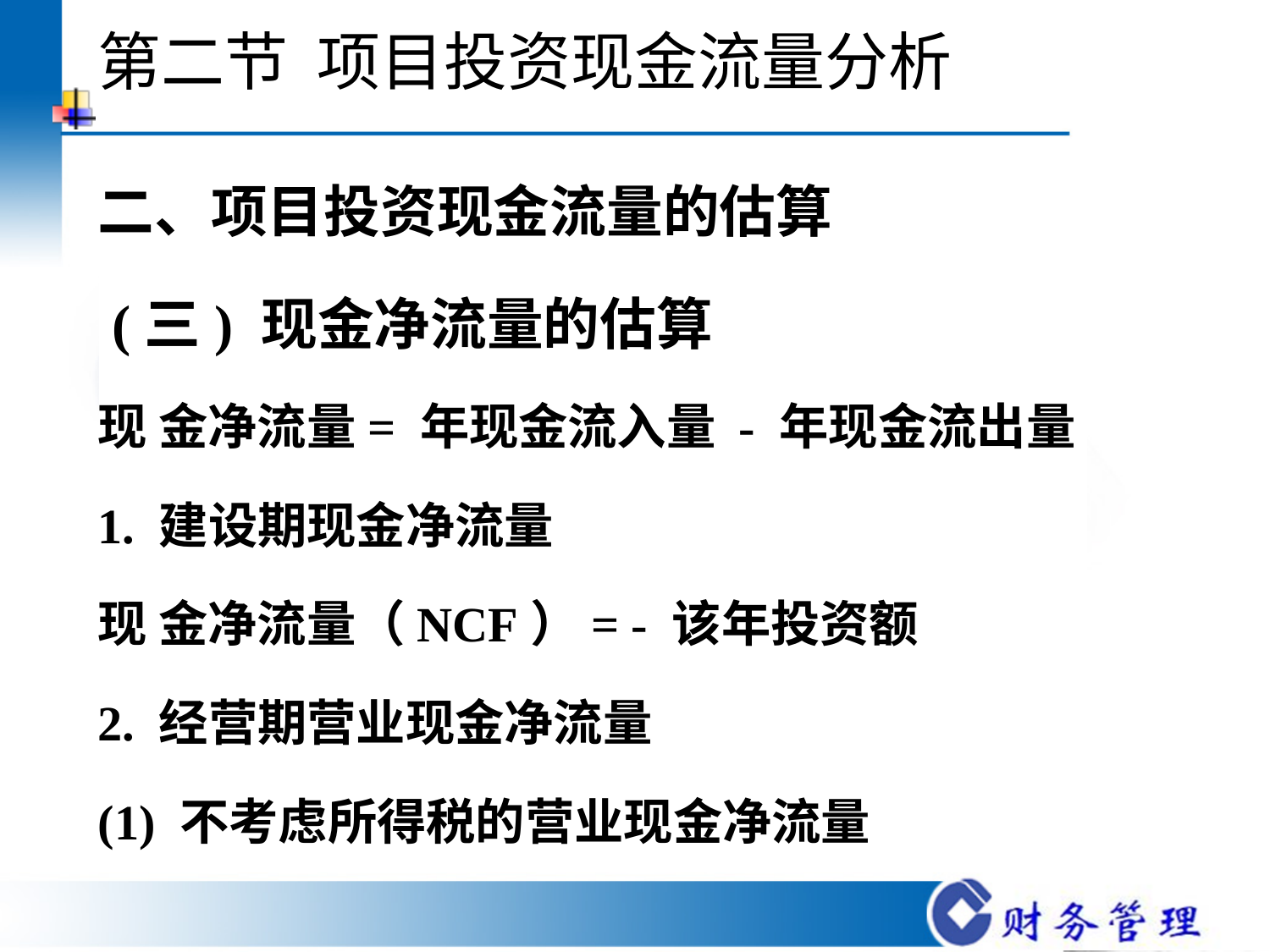

# 第二节  项目投资现金流量分析
二、项目投资现金流量的估算
 (三) 现金净流量的估算
现 金净流量= 年现金流入量 - 年现金流出量
1. 建设期现金净流量
现 金净流量（NCF）= - 该年投资额
2. 经营期营业现金净流量
(1) 不考虑所得税的营业现金净流量
8